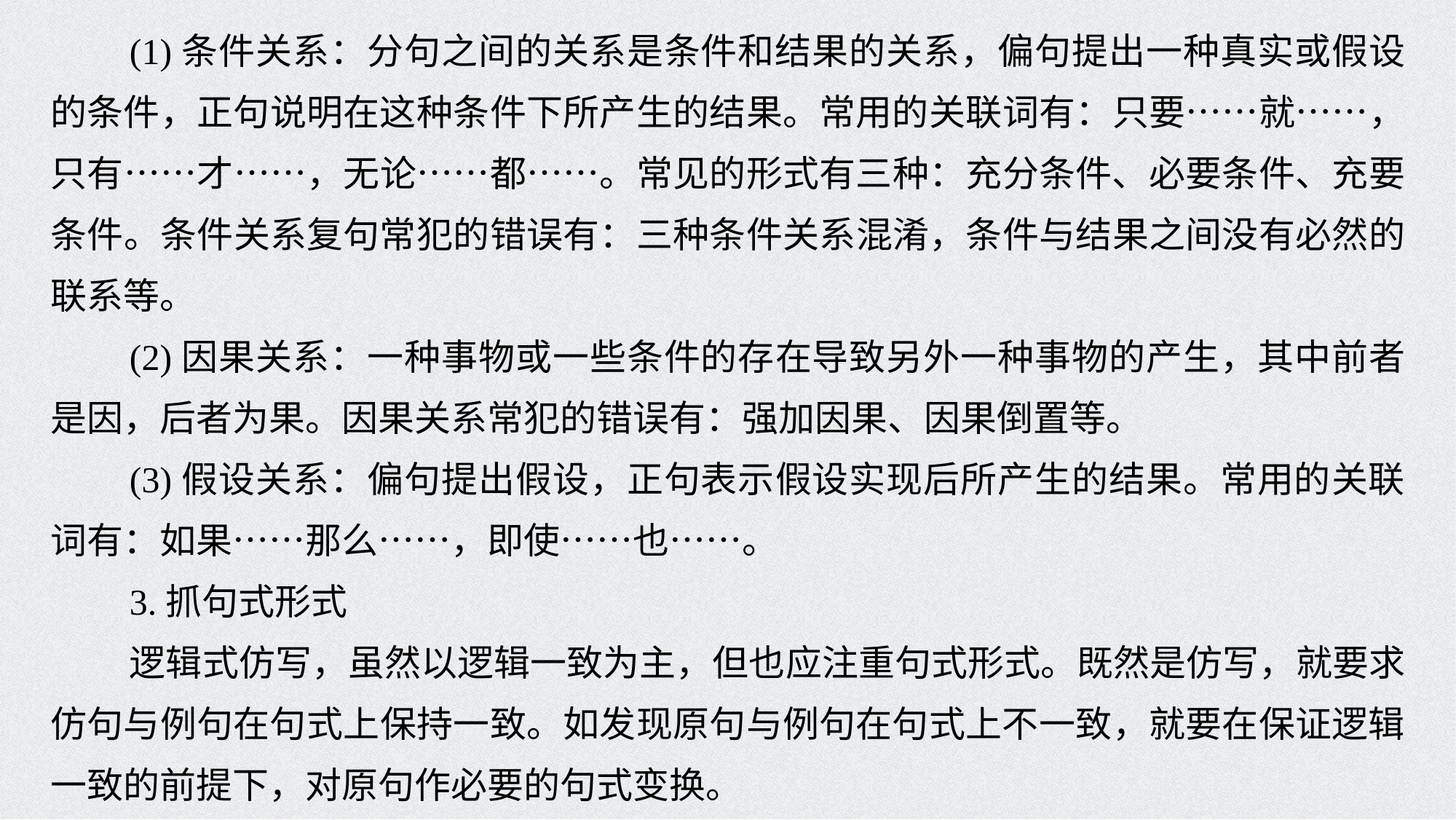

(1)条件关系：分句之间的关系是条件和结果的关系，偏句提出一种真实或假设的条件，正句说明在这种条件下所产生的结果。常用的关联词有：只要……就……，只有……才……，无论……都……。常见的形式有三种：充分条件、必要条件、充要条件。条件关系复句常犯的错误有：三种条件关系混淆，条件与结果之间没有必然的联系等。
(2)因果关系：一种事物或一些条件的存在导致另外一种事物的产生，其中前者是因，后者为果。因果关系常犯的错误有：强加因果、因果倒置等。
(3)假设关系：偏句提出假设，正句表示假设实现后所产生的结果。常用的关联词有：如果……那么……，即使……也……。
3.抓句式形式
逻辑式仿写，虽然以逻辑一致为主，但也应注重句式形式。既然是仿写，就要求仿句与例句在句式上保持一致。如发现原句与例句在句式上不一致，就要在保证逻辑一致的前提下，对原句作必要的句式变换。